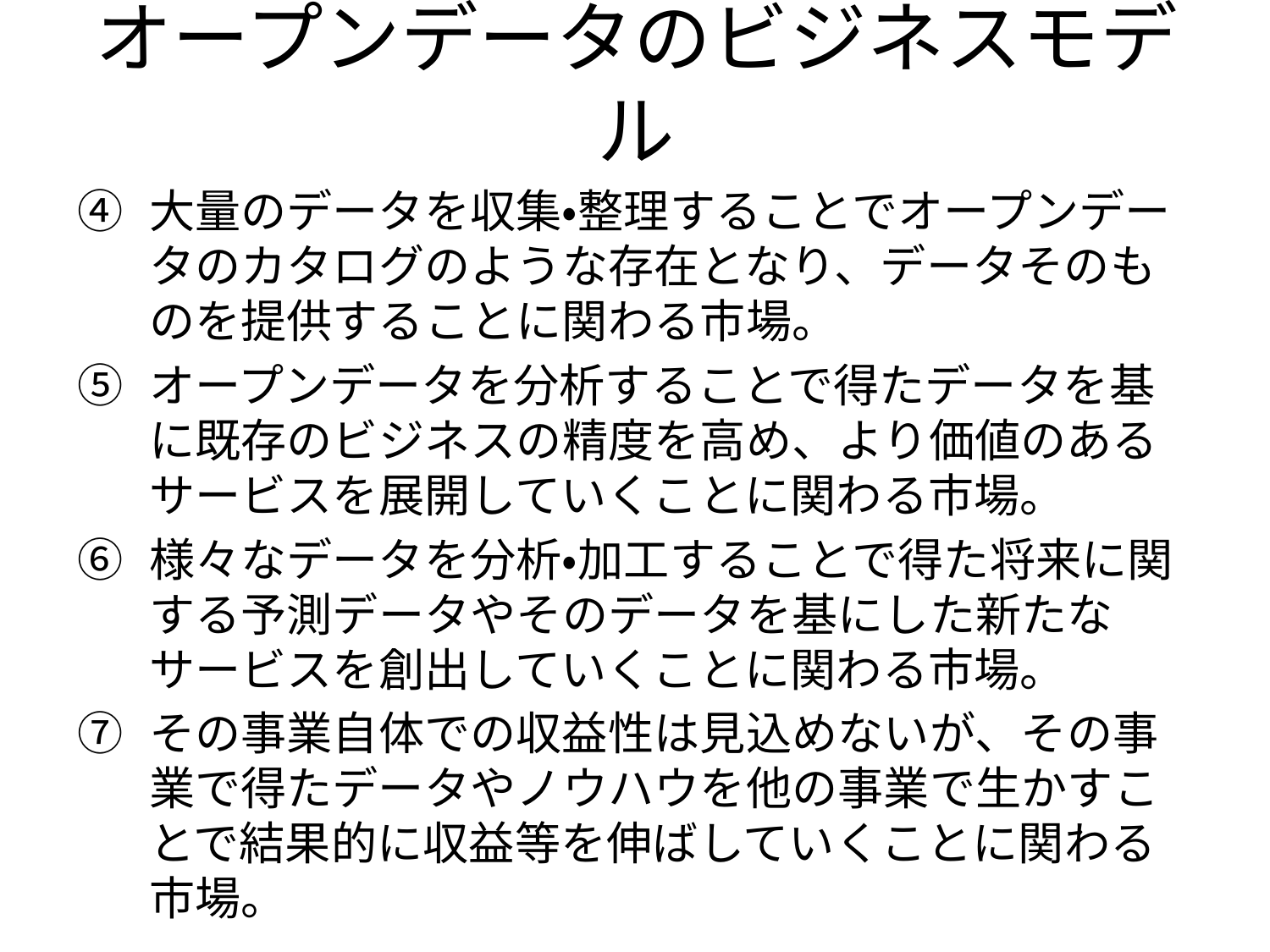

# オープンデータのビジネスモデル
大量のデータを収集・整理することでオープンデータのカタログのような存在となり、データそのものを提供することに関わる市場。
オープンデータを分析することで得たデータを基に既存のビジネスの精度を高め、より価値のあるサービスを展開していくことに関わる市場。
様々なデータを分析・加工することで得た将来に関する予測データやそのデータを基にした新たなサービスを創出していくことに関わる市場。
その事業自体での収益性は見込めないが、その事業で得たデータやノウハウを他の事業で生かすことで結果的に収益等を伸ばしていくことに関わる市場。